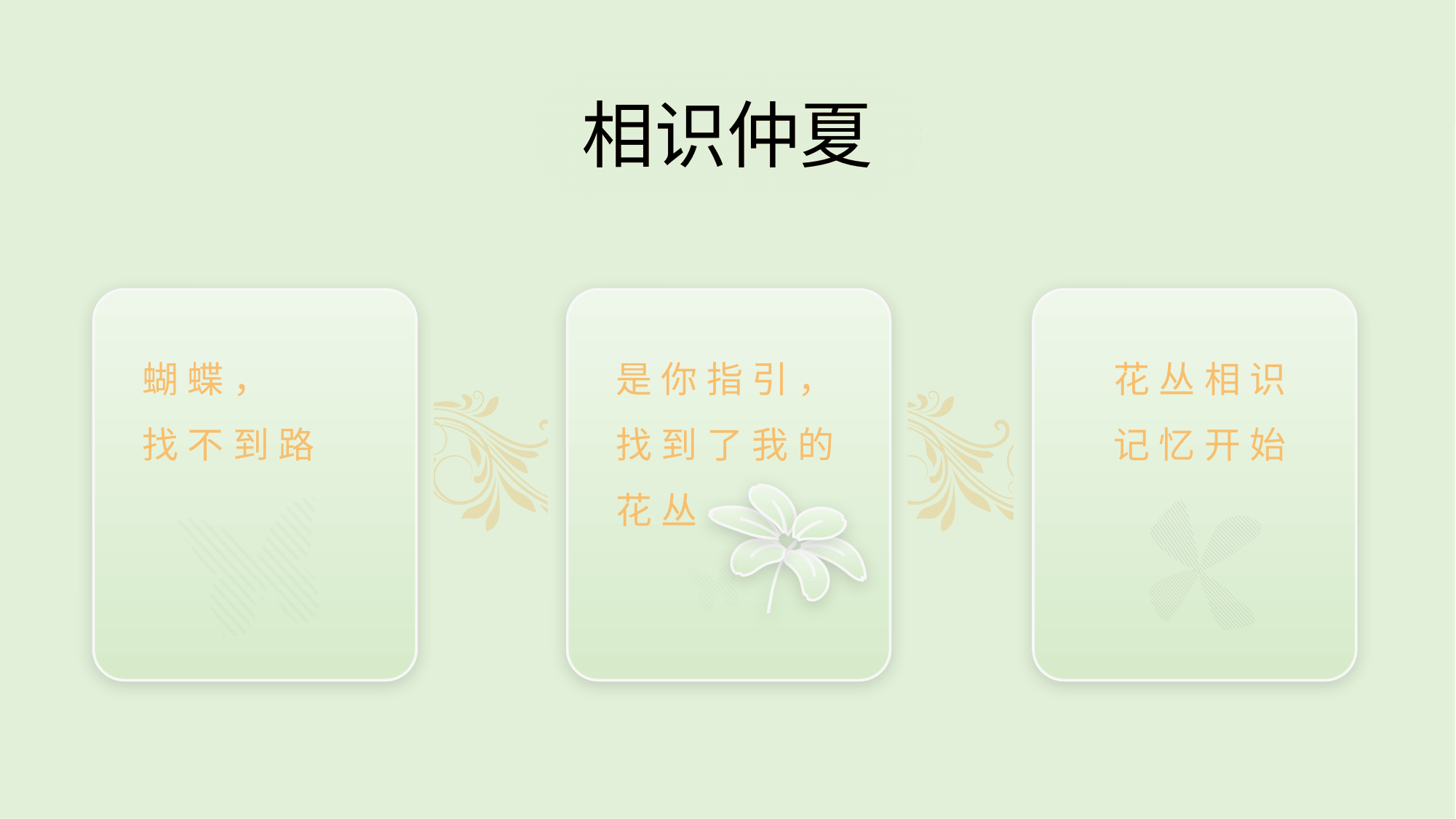

相识仲夏
相识仲夏

蝴蝶，
找不到路
是你指引，
找到了我的
花丛
花丛相识
记忆开始